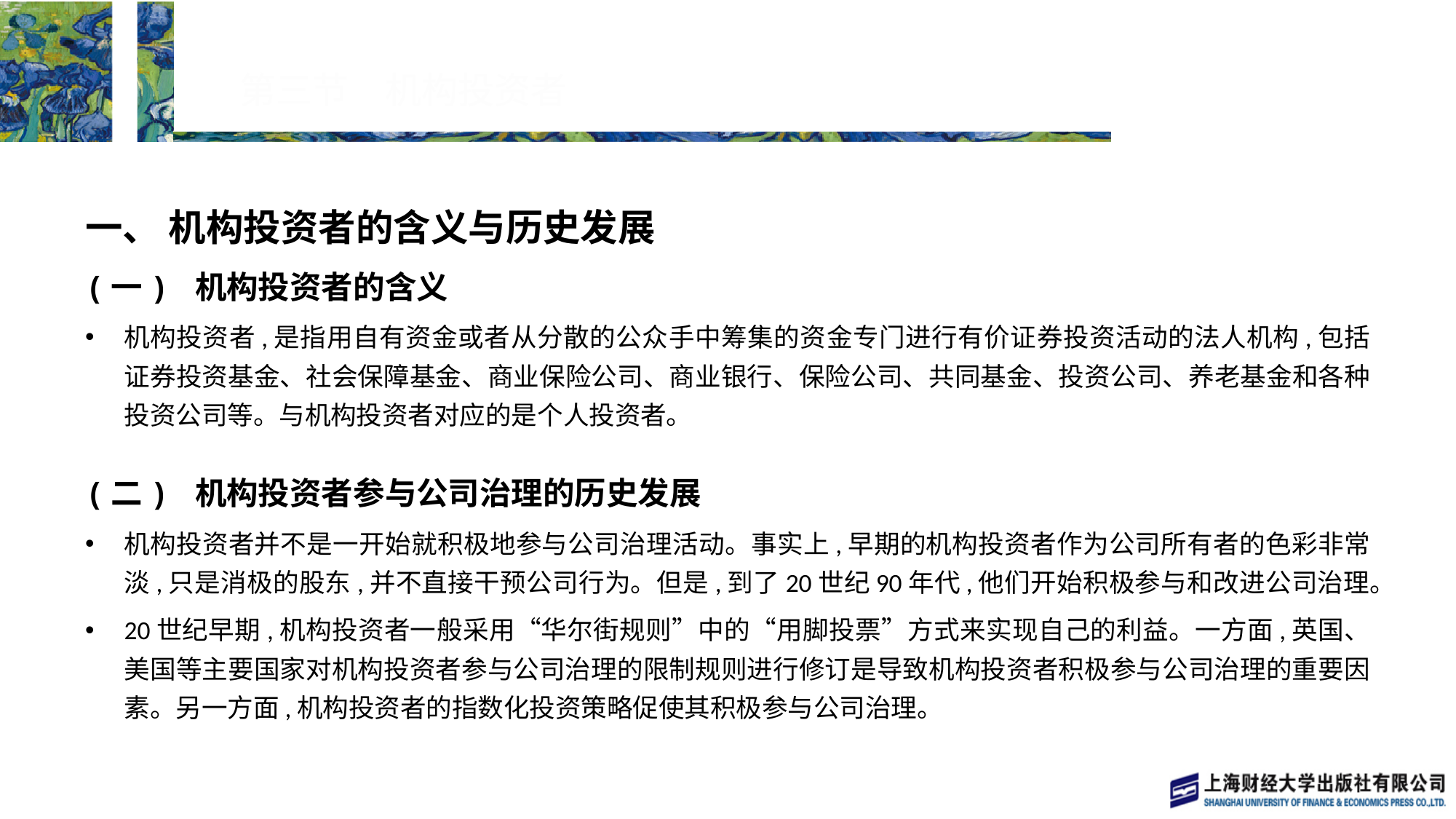

# 第三节　机构投资者
一、 机构投资者的含义与历史发展
(一) 机构投资者的含义
机构投资者,是指用自有资金或者从分散的公众手中筹集的资金专门进行有价证券投资活动的法人机构,包括证券投资基金、社会保障基金、商业保险公司、商业银行、保险公司、共同基金、投资公司、养老基金和各种投资公司等。与机构投资者对应的是个人投资者。
(二) 机构投资者参与公司治理的历史发展
机构投资者并不是一开始就积极地参与公司治理活动。事实上,早期的机构投资者作为公司所有者的色彩非常淡,只是消极的股东,并不直接干预公司行为。但是,到了20世纪90年代,他们开始积极参与和改进公司治理。
20世纪早期,机构投资者一般采用“华尔街规则”中的“用脚投票”方式来实现自己的利益。一方面,英国、美国等主要国家对机构投资者参与公司治理的限制规则进行修订是导致机构投资者积极参与公司治理的重要因素。另一方面,机构投资者的指数化投资策略促使其积极参与公司治理。